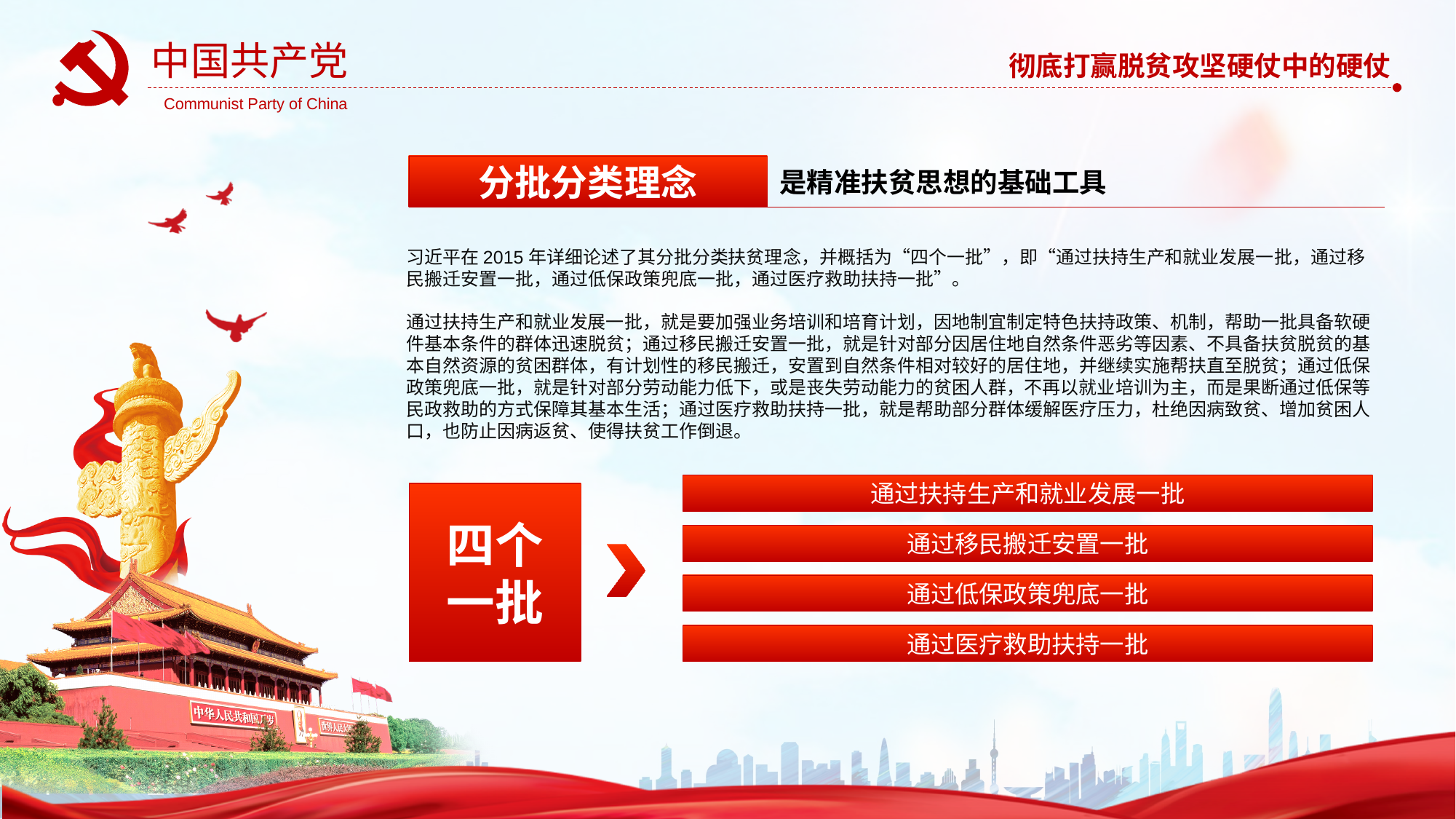

分批分类理念
是精准扶贫思想的基础工具
习近平在2015年详细论述了其分批分类扶贫理念，并概括为“四个一批”，即“通过扶持生产和就业发展一批，通过移民搬迁安置一批，通过低保政策兜底一批，通过医疗救助扶持一批”。

通过扶持生产和就业发展一批，就是要加强业务培训和培育计划，因地制宜制定特色扶持政策、机制，帮助一批具备软硬件基本条件的群体迅速脱贫；通过移民搬迁安置一批，就是针对部分因居住地自然条件恶劣等因素、不具备扶贫脱贫的基本自然资源的贫困群体，有计划性的移民搬迁，安置到自然条件相对较好的居住地，并继续实施帮扶直至脱贫；通过低保政策兜底一批，就是针对部分劳动能力低下，或是丧失劳动能力的贫困人群，不再以就业培训为主，而是果断通过低保等民政救助的方式保障其基本生活；通过医疗救助扶持一批，就是帮助部分群体缓解医疗压力，杜绝因病致贫、增加贫困人口，也防止因病返贫、使得扶贫工作倒退。
通过扶持生产和就业发展一批
四个
一批
通过移民搬迁安置一批

通过低保政策兜底一批
通过医疗救助扶持一批